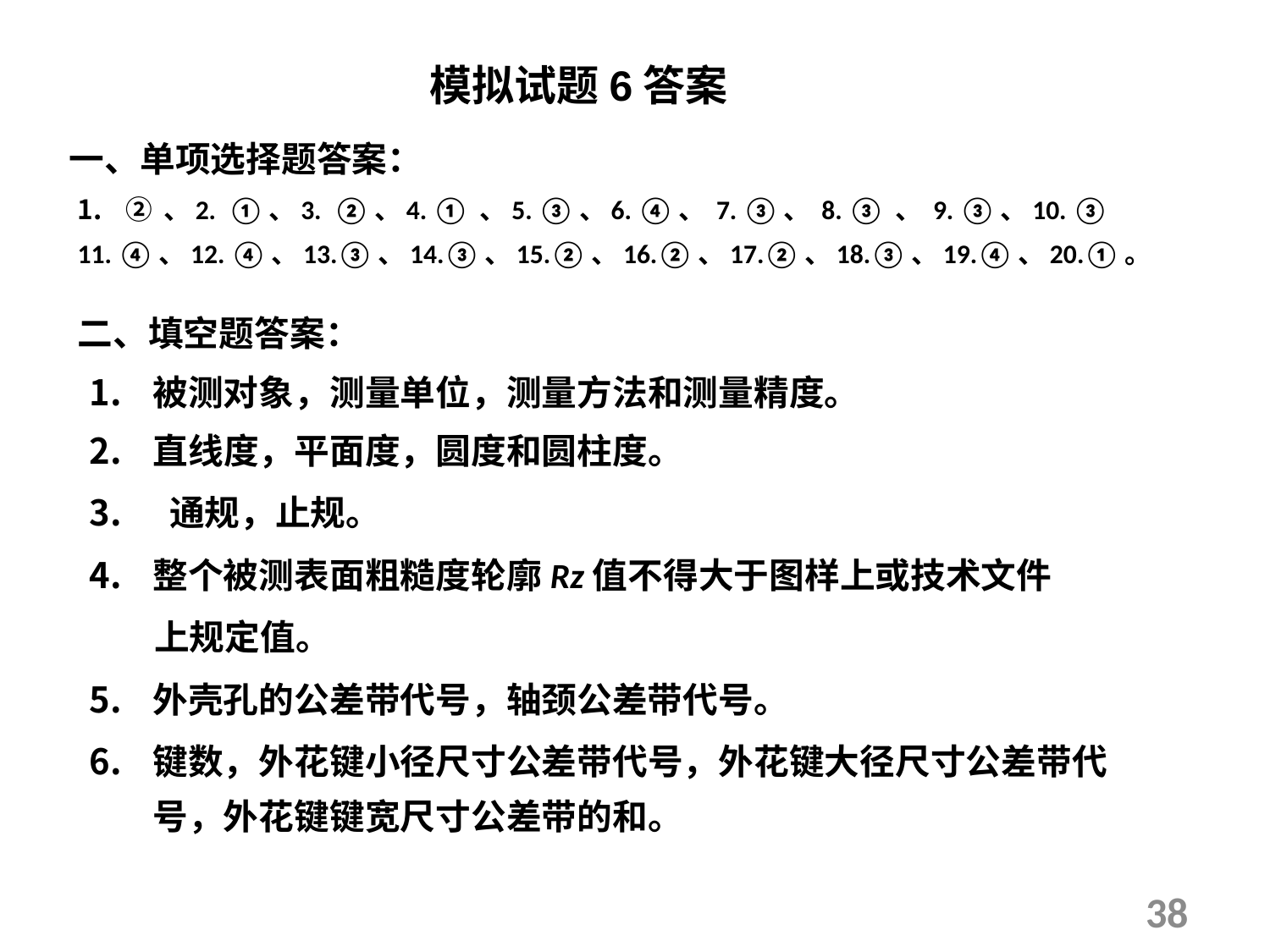

模拟试题6答案
一、单项选择题答案：
② 、2.  ①、3.  ②、4. ① 、5. ③、6. ④、 7. ③、 8. ③ 、 9. ③、10. ③
11. ④、12. ④、13.③、14.③、15.②、16.②、17.②、18.③、19.④、20.①。

二、填空题答案：
被测对象，测量单位，测量方法和测量精度。
直线度，平面度，圆度和圆柱度。
 通规，止规。
整个被测表面粗糙度轮廓Rz值不得大于图样上或技术文件
       上规定值。
外壳孔的公差带代号，轴颈公差带代号。
键数，外花键小径尺寸公差带代号，外花键大径尺寸公差带代号，外花键键宽尺寸公差带的和。
38